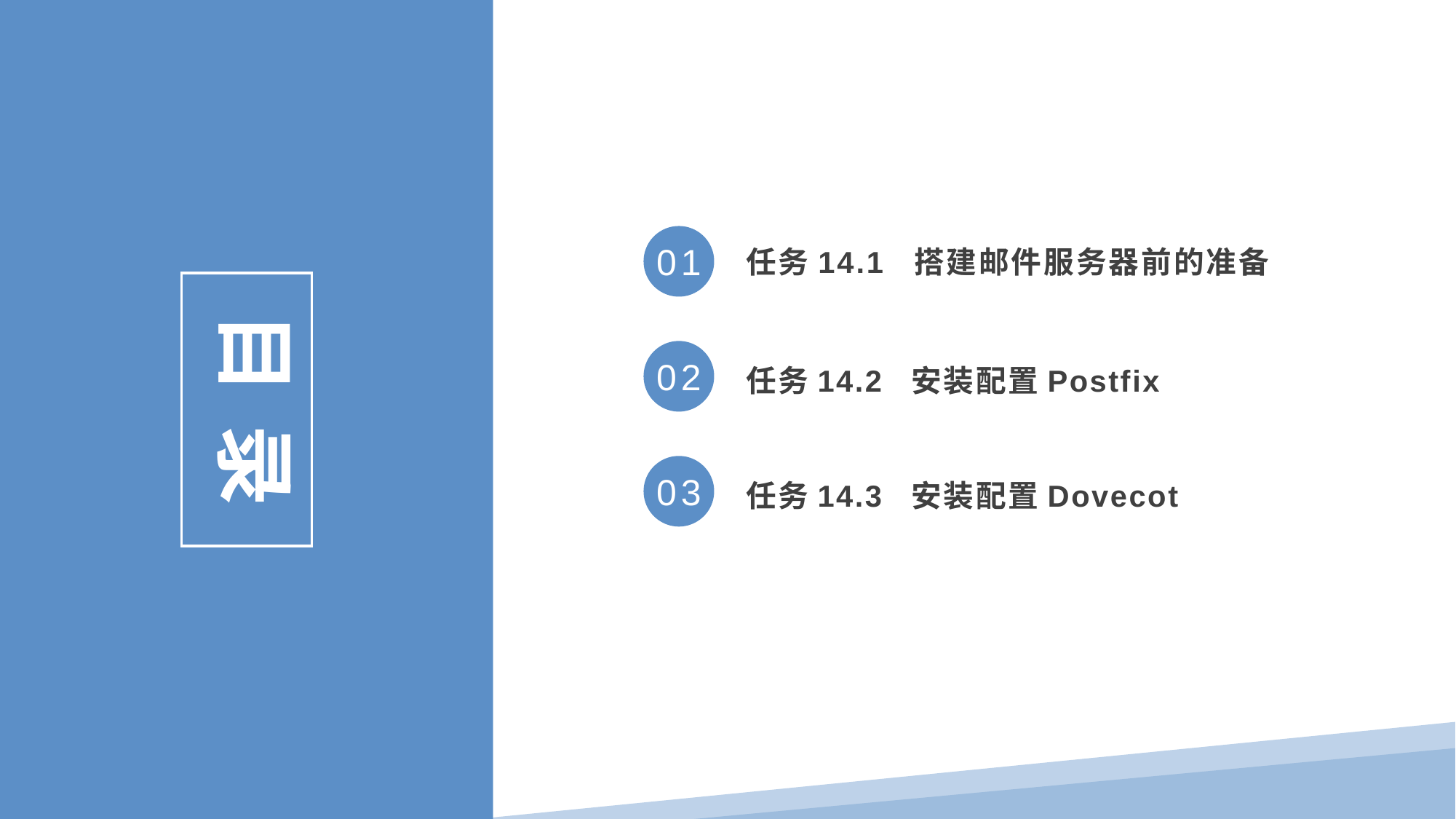

任务14.1  搭建邮件服务器前的准备

01
目 录

任务14.2  安装配置Postfix

02
任务14.3  安装配置Dovecot

03